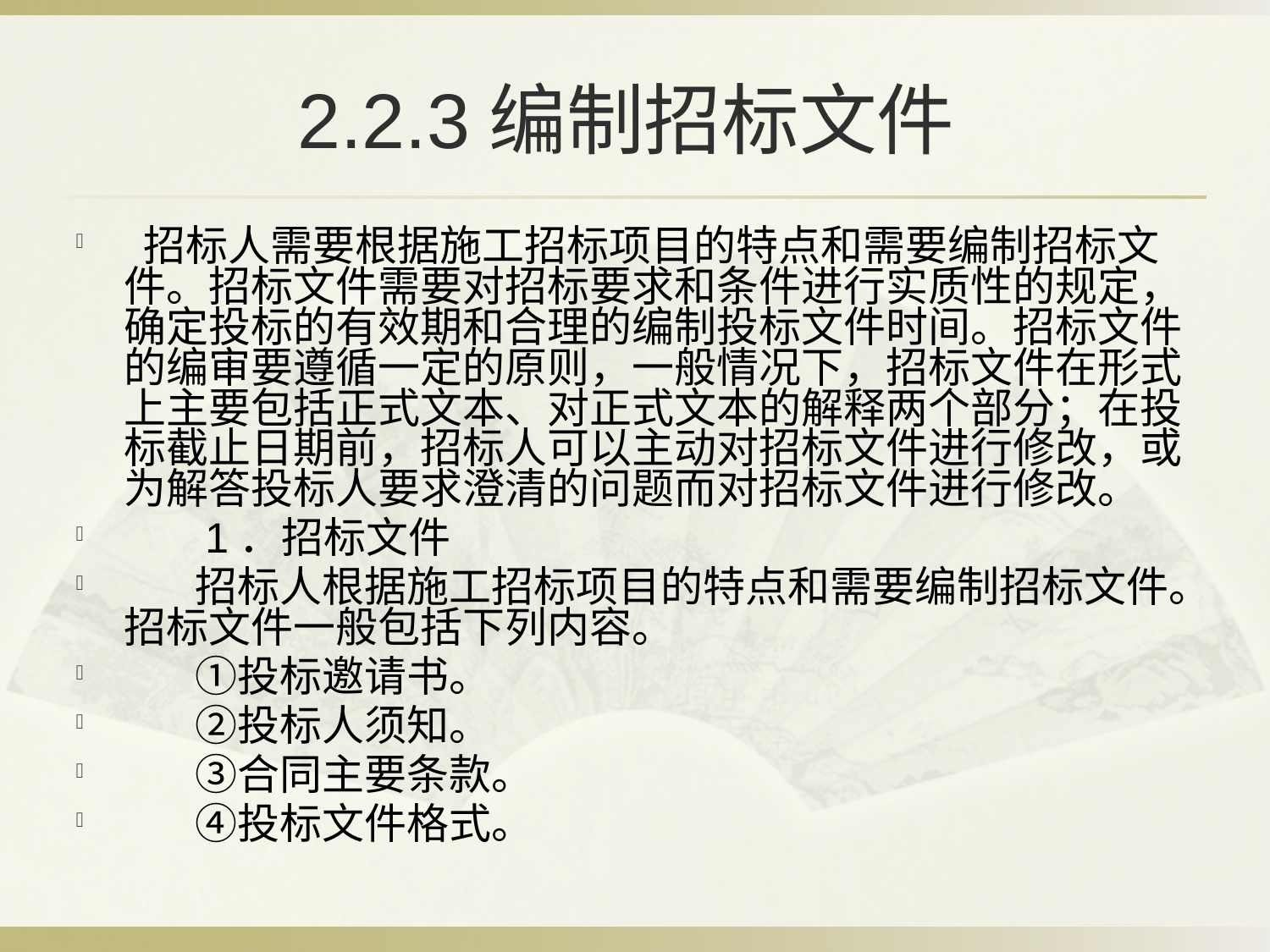

# 2.2.3编制招标文件
 招标人需要根据施工招标项目的特点和需要编制招标文件。招标文件需要对招标要求和条件进行实质性的规定，确定投标的有效期和合理的编制投标文件时间。招标文件的编审要遵循一定的原则，一般情况下，招标文件在形式上主要包括正式文本、对正式文本的解释两个部分；在投标截止日期前，招标人可以主动对招标文件进行修改，或为解答投标人要求澄清的问题而对招标文件进行修改。
 　 1．招标文件
 　 招标人根据施工招标项目的特点和需要编制招标文件。招标文件一般包括下列内容。
  　①投标邀请书。
  　②投标人须知。
  　③合同主要条款。
  　④投标文件格式。